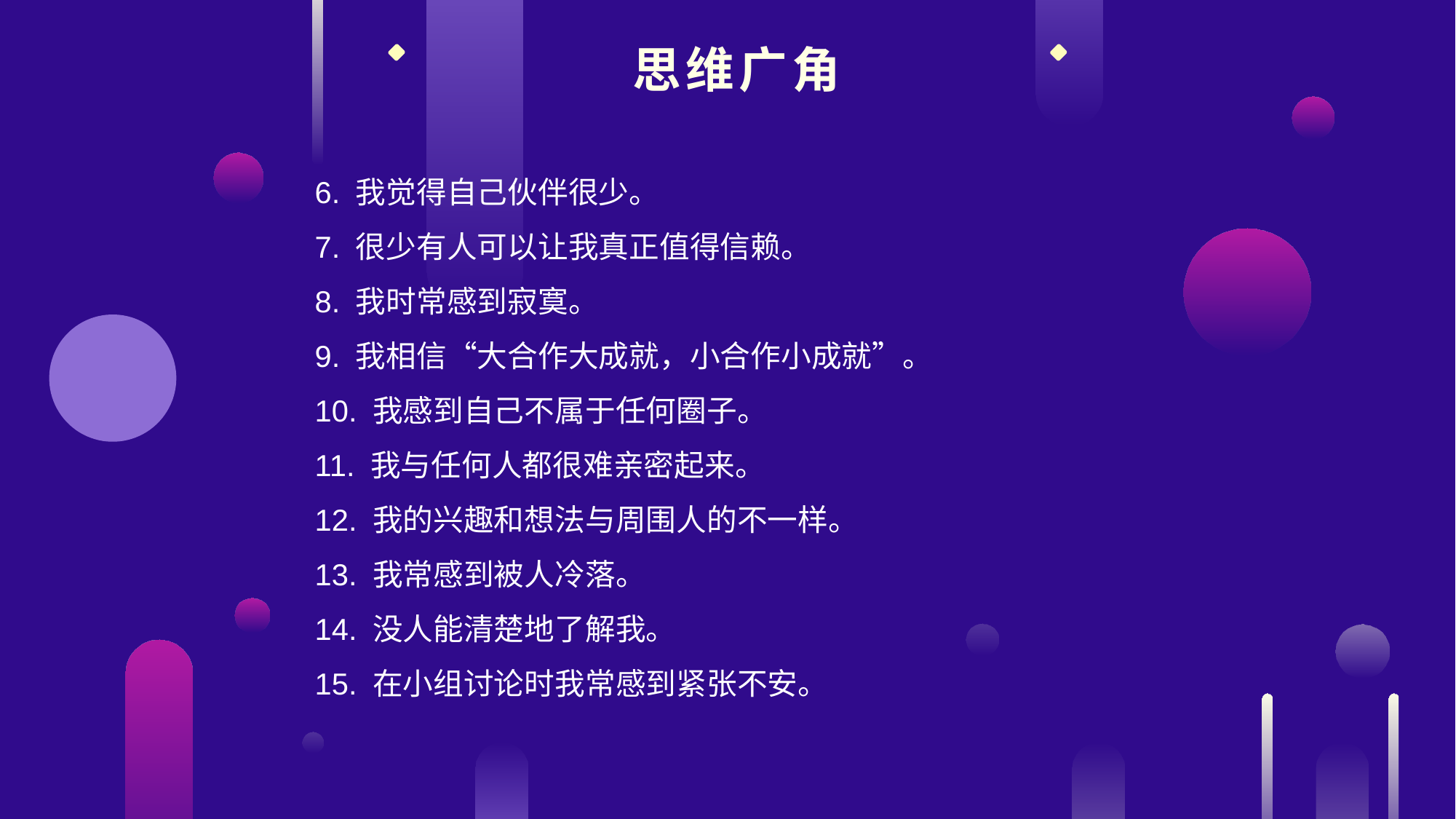

思维广角

6. 我觉得自己伙伴很少。
7. 很少有人可以让我真正值得信赖。
8. 我时常感到寂寞。
9. 我相信“大合作大成就，小合作小成就”。
10. 我感到自己不属于任何圈子。
11. 我与任何人都很难亲密起来。
12. 我的兴趣和想法与周围人的不一样。
13. 我常感到被人冷落。
14. 没人能清楚地了解我。
15. 在小组讨论时我常感到紧张不安。